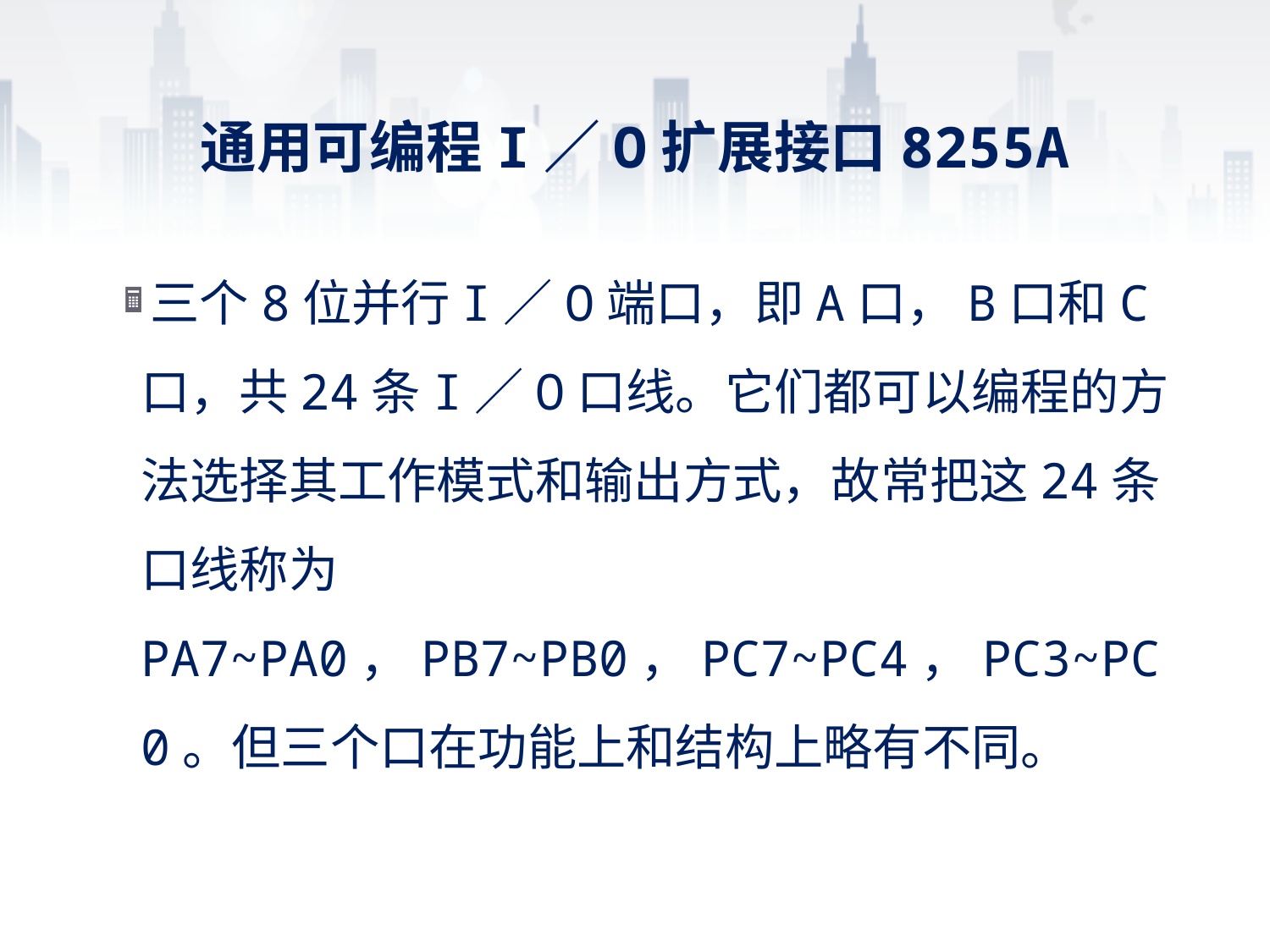

# 通用可编程I／O扩展接口8255A
三个8位并行I／O端口，即A口，B口和C口，共24条I／O口线。它们都可以编程的方法选择其工作模式和输出方式，故常把这24条口线称为PA7~PA0，PB7~PB0，PC7~PC4，PC3~PC0。但三个口在功能上和结构上略有不同。